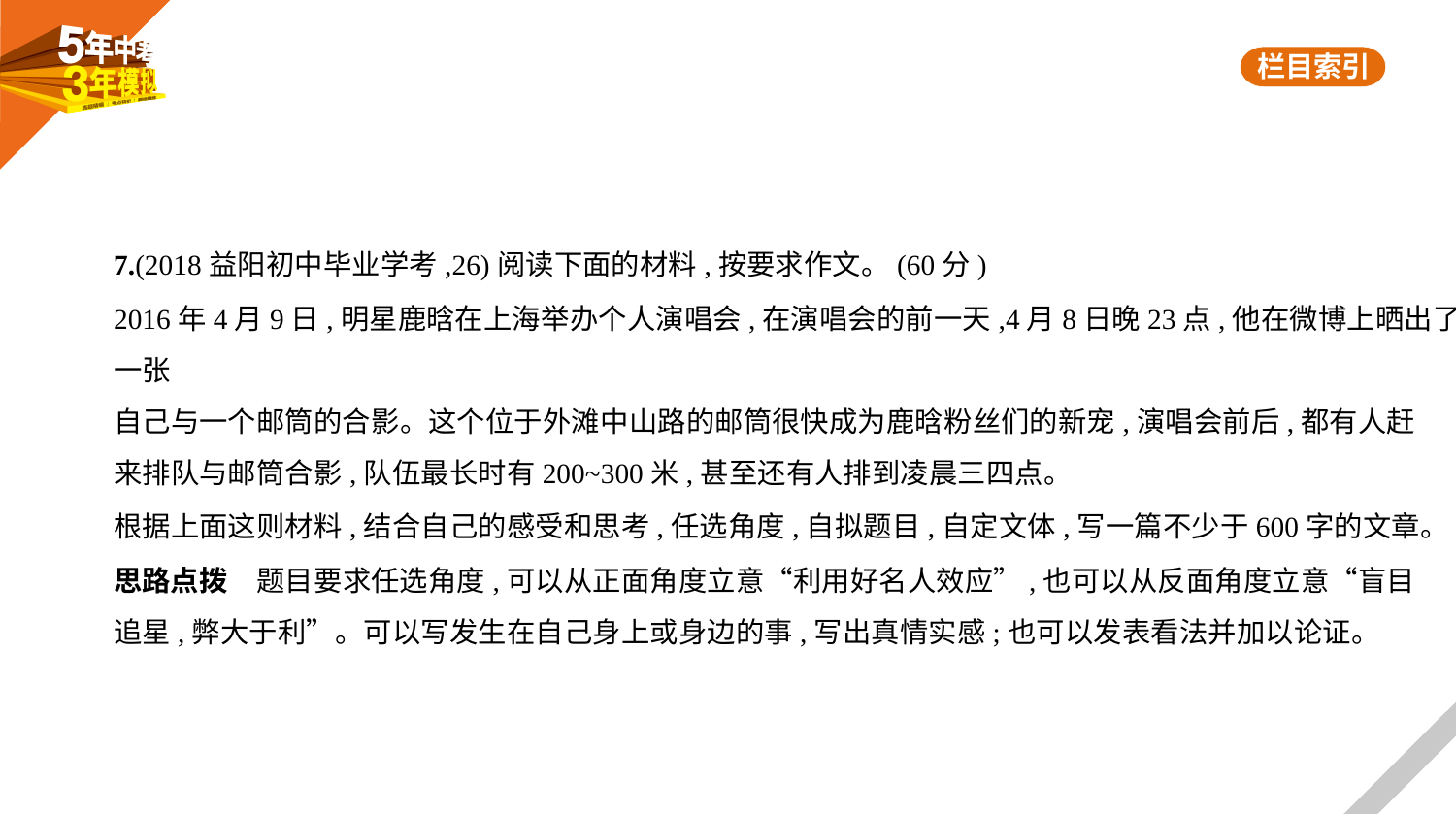

7.(2018益阳初中毕业学考,26)阅读下面的材料,按要求作文。(60分)
2016年4月9日,明星鹿晗在上海举办个人演唱会,在演唱会的前一天,4月8日晚23点,他在微博上晒出了一张
自己与一个邮筒的合影。这个位于外滩中山路的邮筒很快成为鹿晗粉丝们的新宠,演唱会前后,都有人赶
来排队与邮筒合影,队伍最长时有200~300米,甚至还有人排到凌晨三四点。
根据上面这则材料,结合自己的感受和思考,任选角度,自拟题目,自定文体,写一篇不少于600字的文章。
思路点拨　题目要求任选角度,可以从正面角度立意“利用好名人效应”,也可以从反面角度立意“盲目
追星,弊大于利”。可以写发生在自己身上或身边的事,写出真情实感;也可以发表看法并加以论证。